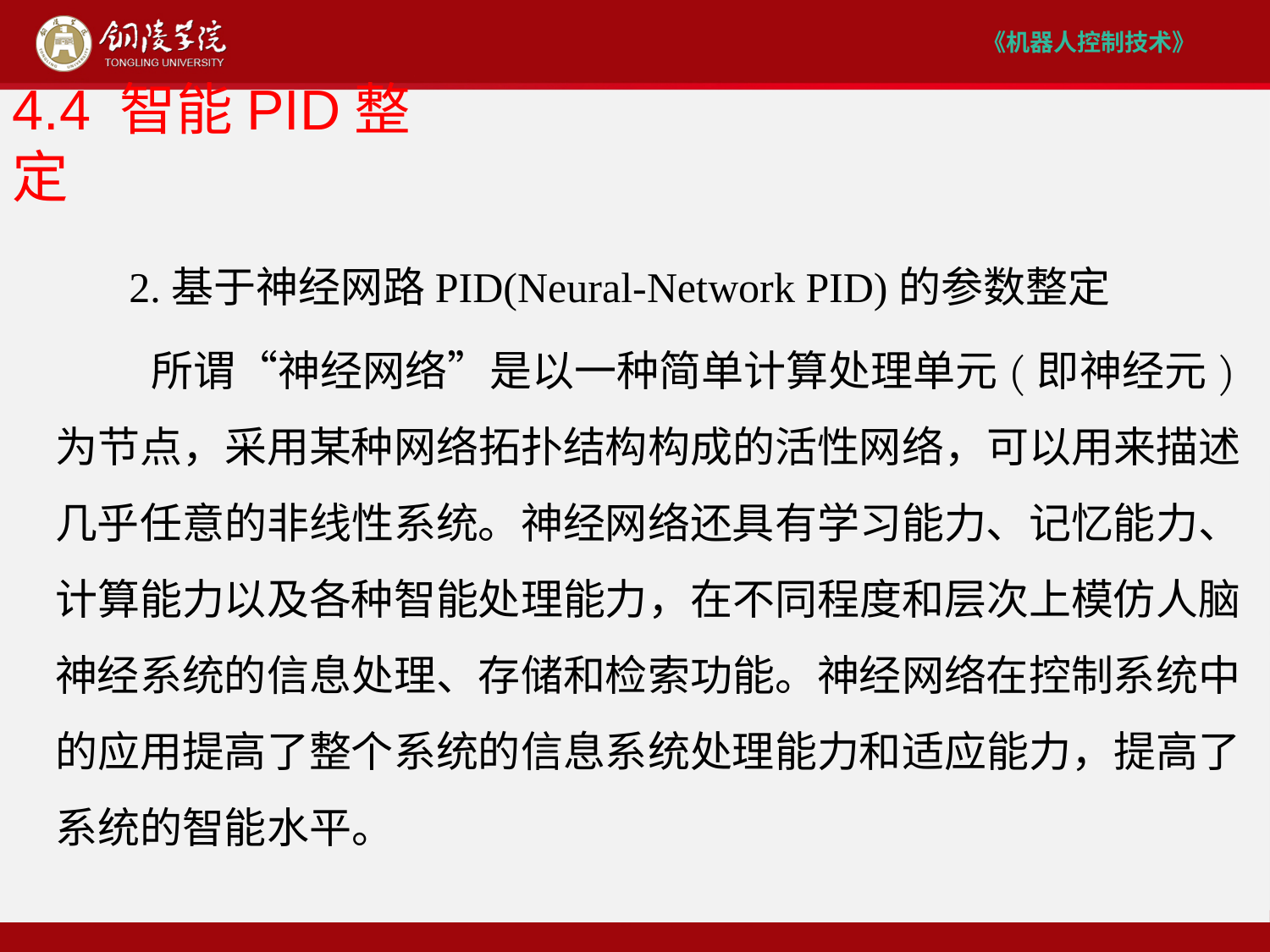

# 4.4 智能PID整定

       2.基于神经网路PID(Neural-Network PID)的参数整定
         所谓“神经网络”是以一种简单计算处理单元(即神经元)为节点，采用某种网络拓扑结构构成的活性网络，可以用来描述几乎任意的非线性系统。神经网络还具有学习能力、记忆能力、计算能力以及各种智能处理能力，在不同程度和层次上模仿人脑神经系统的信息处理、存储和检索功能。神经网络在控制系统中的应用提高了整个系统的信息系统处理能力和适应能力，提高了系统的智能水平。